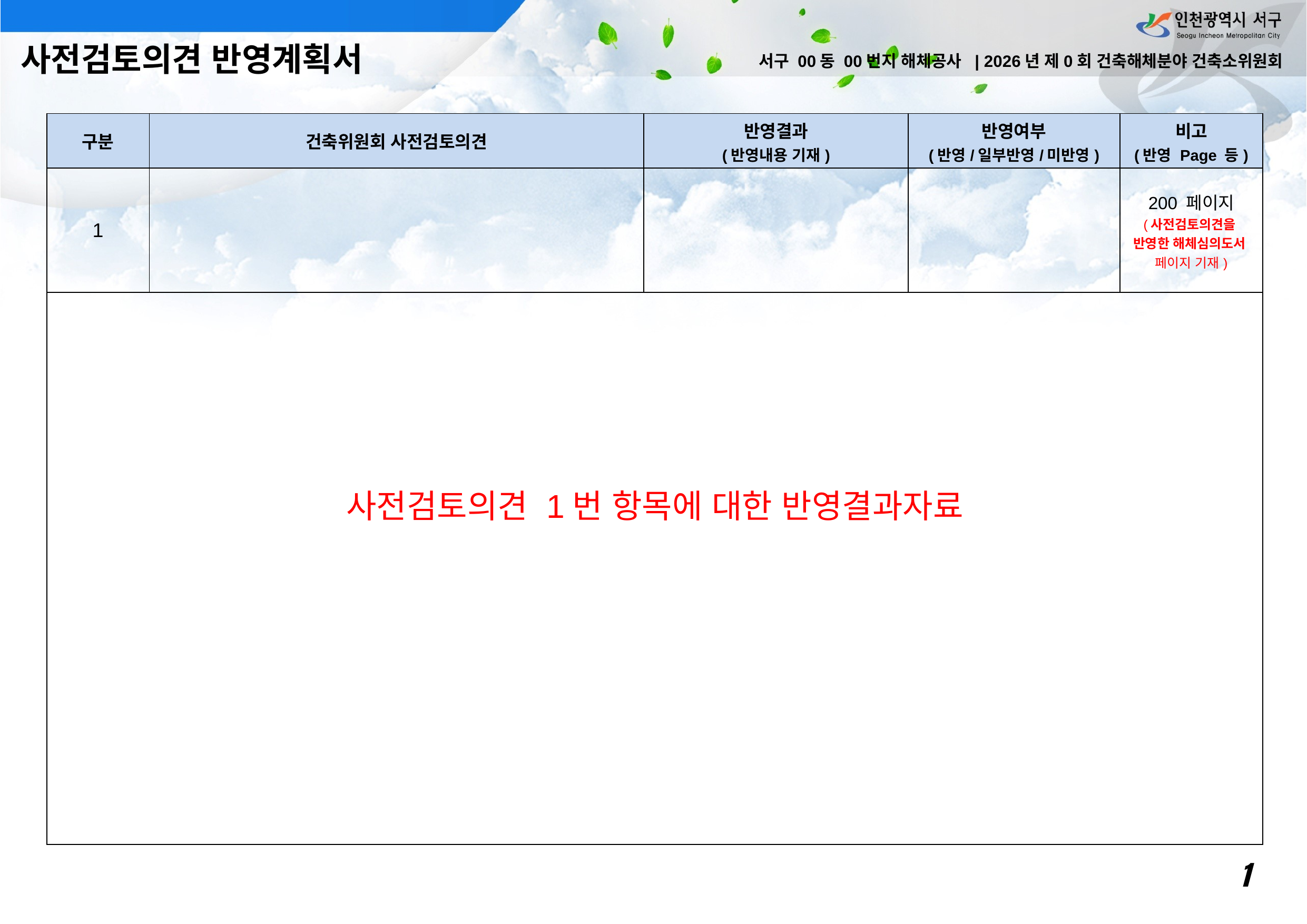

사전검토의견 반영계획서
서구 00동 00번지 해체공사  | 2026년 제0회 건축해체분야 건축소위원회
| 구분 | 건축위원회 사전검토의견 | 반영결과 (반영내용 기재) | 반영여부 (반영/일부반영/미반영) | 비고 (반영 Page 등) |
| --- | --- | --- | --- | --- |
| 1 |  |  |  | 200 페이지 (사전검토의견을 반영한 해체심의도서 페이지 기재) |
| 사전검토의견 1번 항목에 대한 반영결과자료 |  |  |  |  |
1